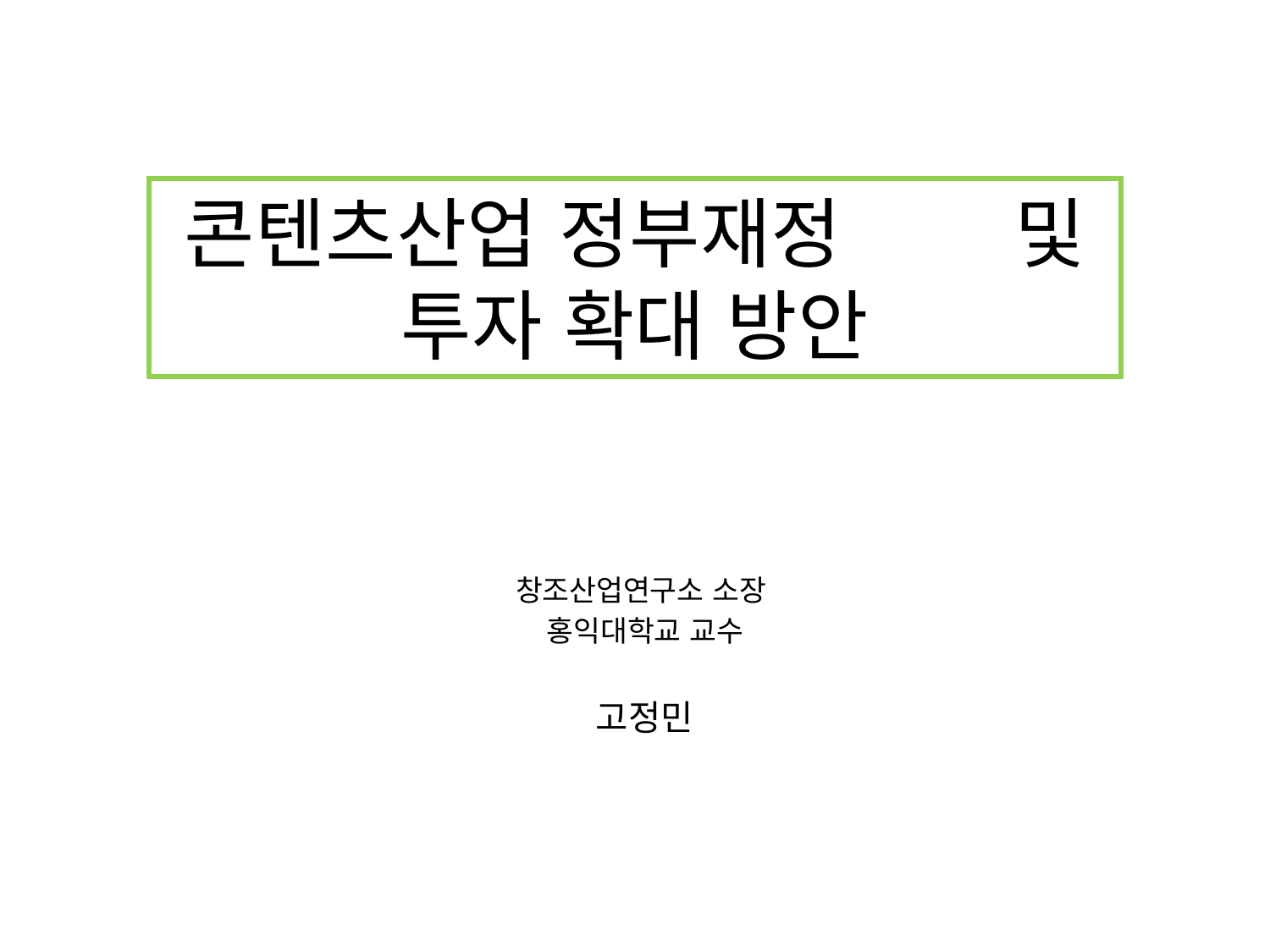

# 콘텐츠산업 정부재정        및 투자 확대 방안
창조산업연구소 소장
홍익대학교 교수

고정민